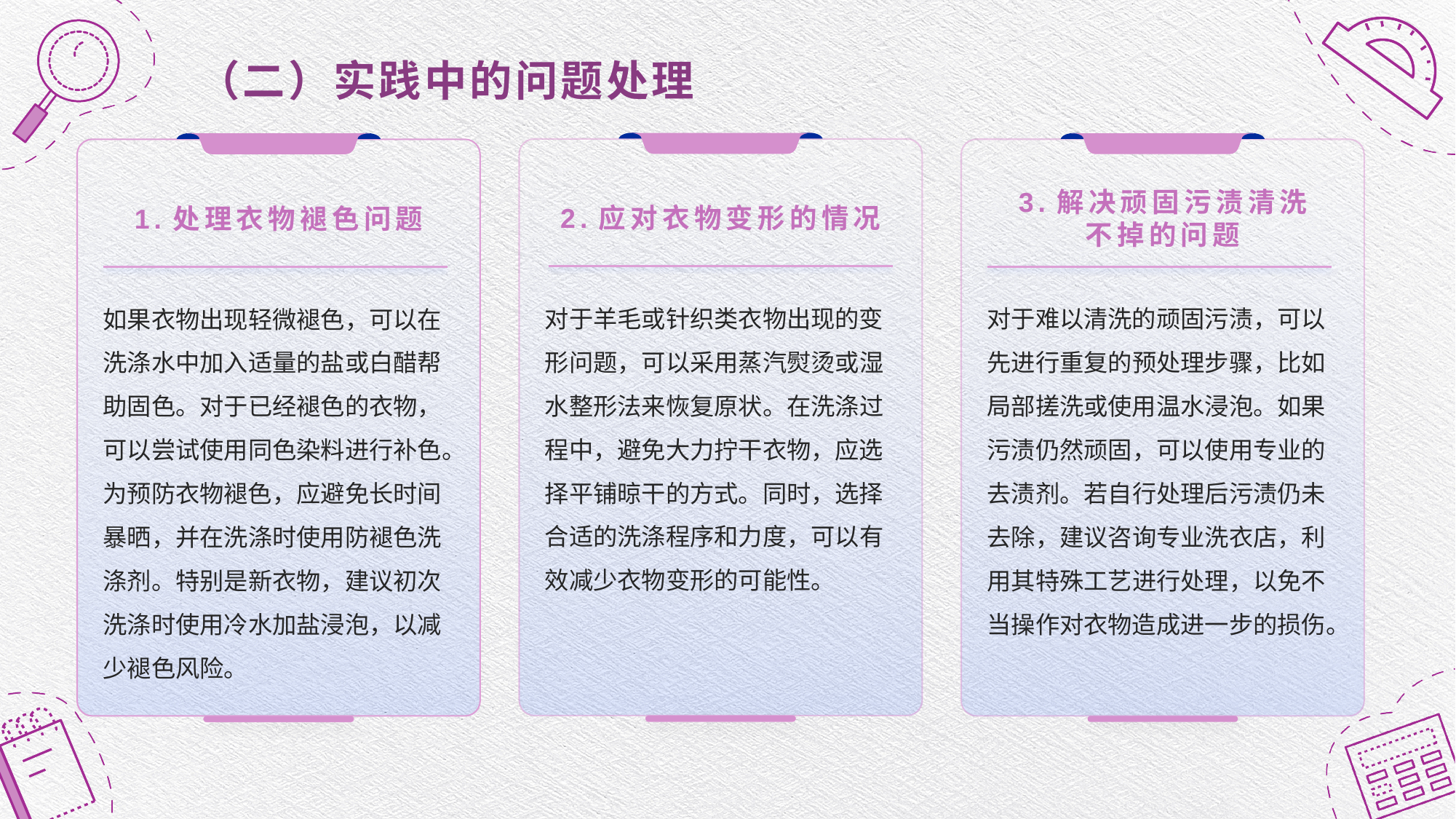

# （二）实践中的问题处理

2.应对衣物变形的情况
3.解决顽固污渍清洗
不掉的问题
1.处理衣物褪色问题
对于羊毛或针织类衣物出现的变形问题，可以采用蒸汽熨烫或湿水整形法来恢复原状。在洗涤过程中，避免大力拧干衣物，应选择平铺晾干的方式。同时，选择合适的洗涤程序和力度，可以有效减少衣物变形的可能性。
对于难以清洗的顽固污渍，可以先进行重复的预处理步骤，比如局部搓洗或使用温水浸泡。如果污渍仍然顽固，可以使用专业的去渍剂。若自行处理后污渍仍未去除，建议咨询专业洗衣店，利用其特殊工艺进行处理，以免不当操作对衣物造成进一步的损伤。
如果衣物出现轻微褪色，可以在洗涤水中加入适量的盐或白醋帮助固色。对于已经褪色的衣物，可以尝试使用同色染料进行补色。为预防衣物褪色，应避免长时间暴晒，并在洗涤时使用防褪色洗涤剂。特别是新衣物，建议初次洗涤时使用冷水加盐浸泡，以减少褪色风险。